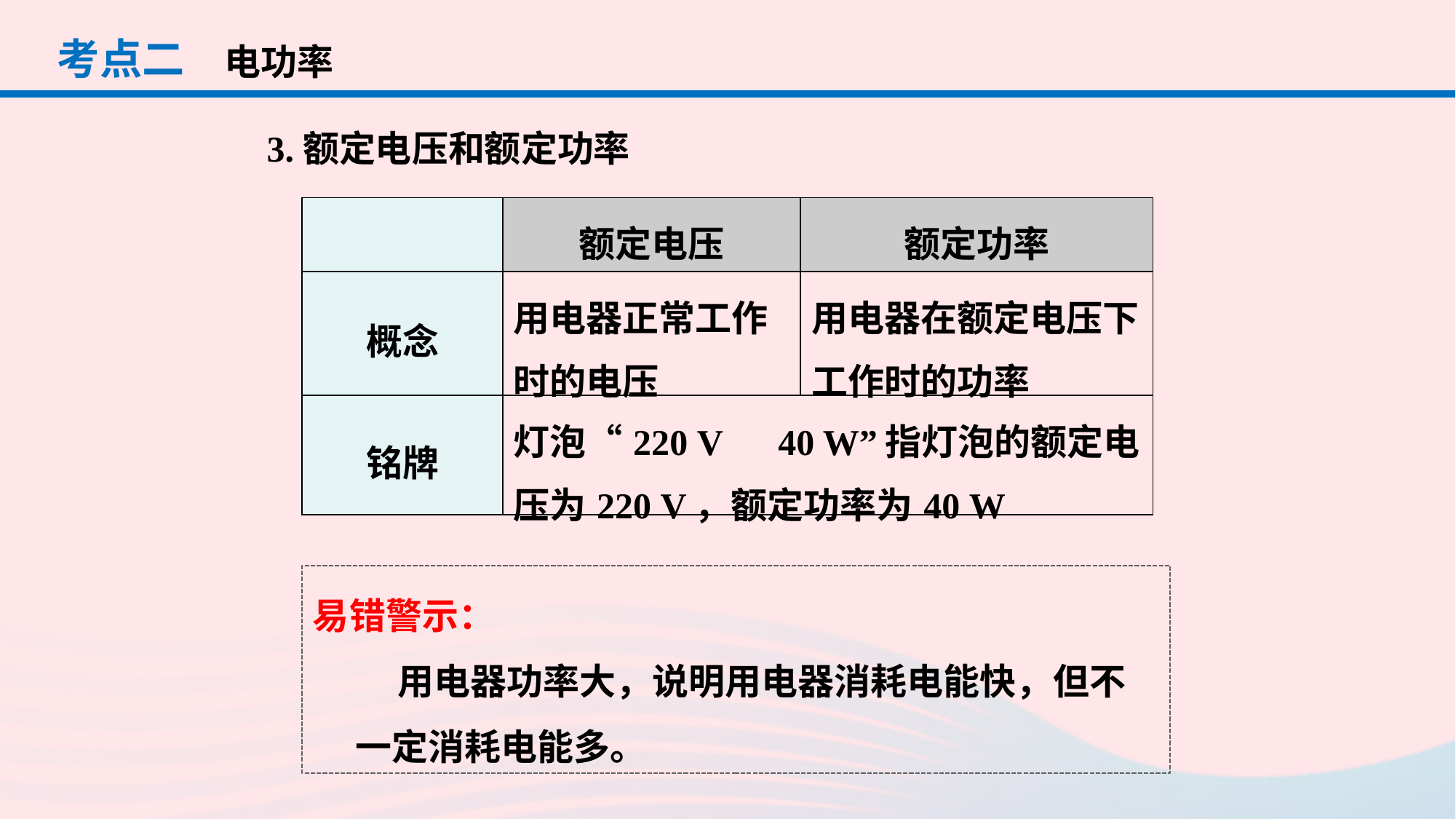

考点二
电功率
3.额定电压和额定功率
|  | 额定电压 | 额定功率 |
| --- | --- | --- |
| 概念 | 用电器正常工作时的电压 | 用电器在额定电压下工作时的功率 |
| 铭牌 | 灯泡“220 V　40 W”指灯泡的额定电压为220 V，额定功率为40 W |  |
易错警示：
用电器功率大，说明用电器消耗电能快，但不一定消耗电能多。